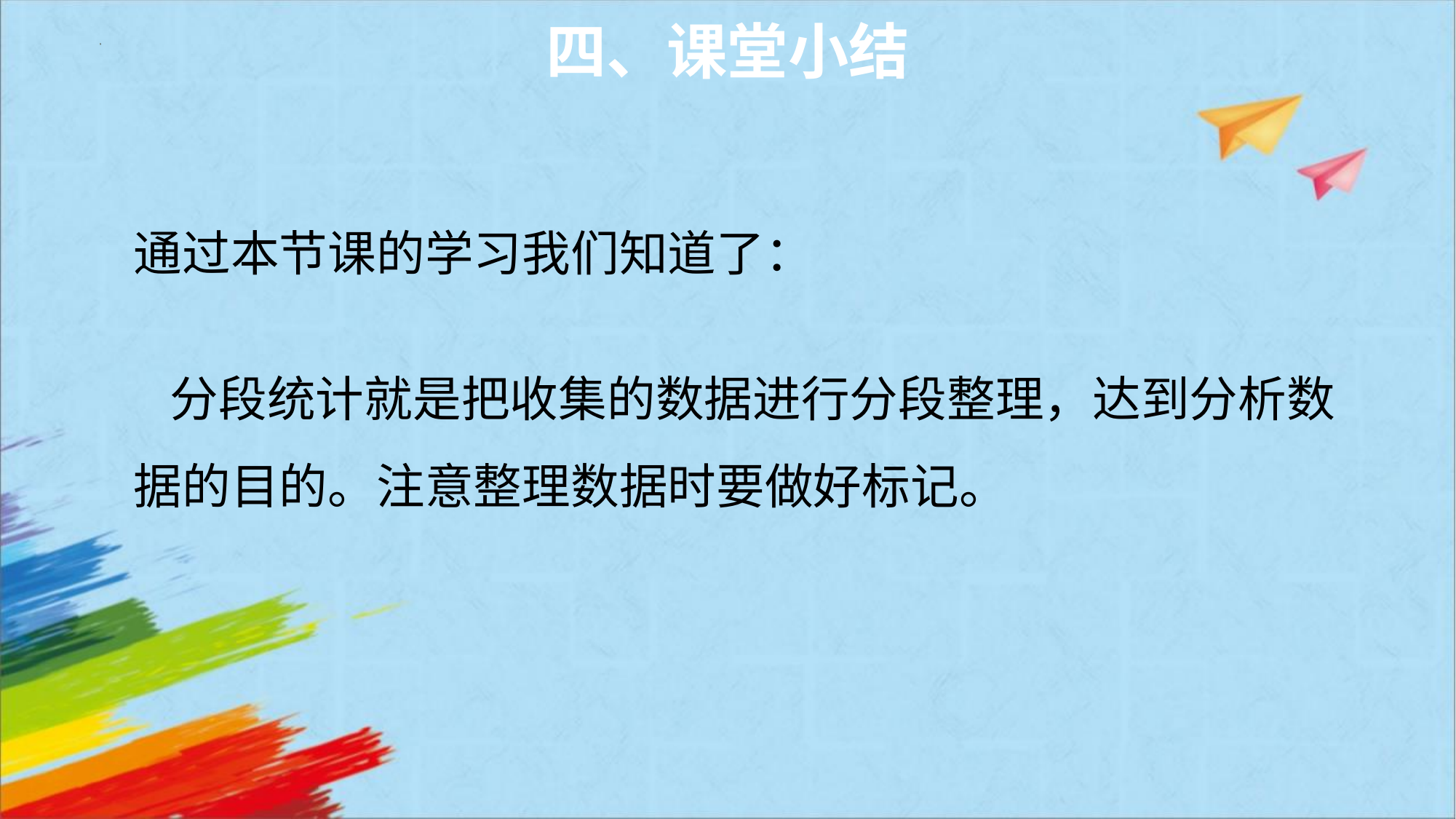

四、课堂小结
通过本节课的学习我们知道了：

分段统计就是把收集的数据进行分段整理，达到分析数据的目的。注意整理数据时要做好标记。